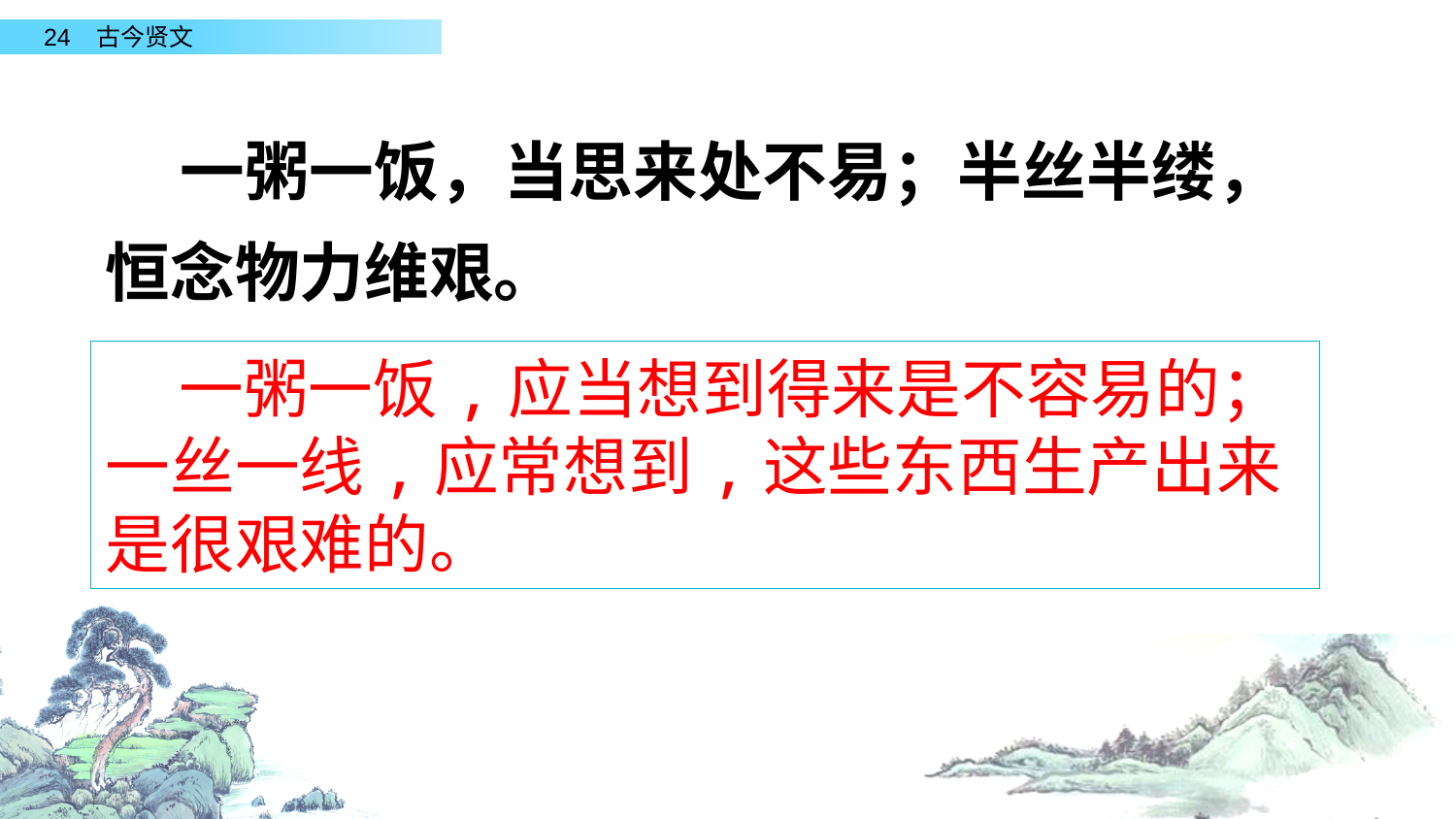

一粥一饭，当思来处不易；半丝半缕，恒念物力维艰。
    一粥一饭,应当想到得来是不容易的；一丝一线,应常想到,这些东西生产出来是很艰难的。